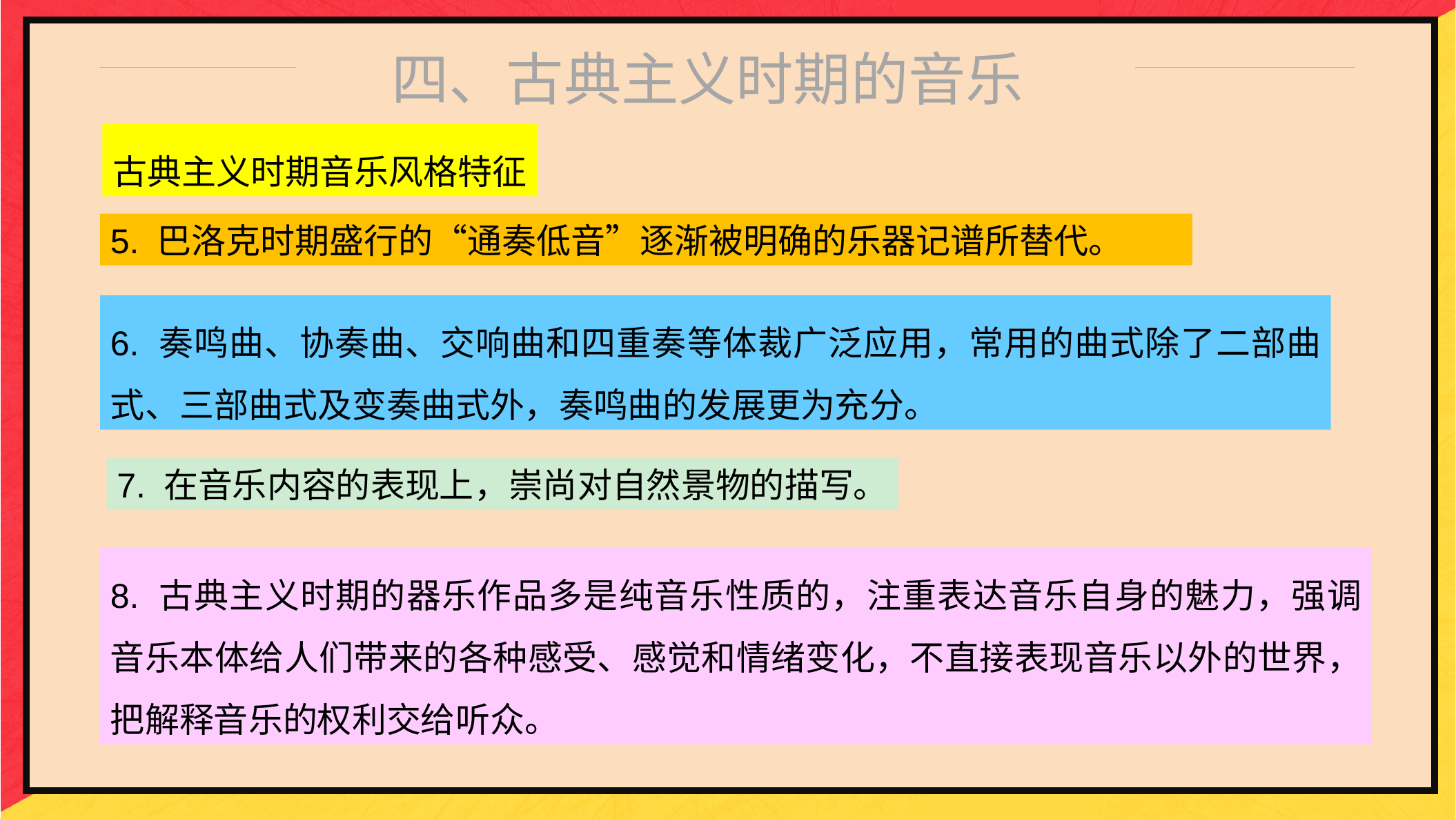

四、古典主义时期的音乐
古典主义时期音乐风格特征
5. 巴洛克时期盛行的“通奏低音”逐渐被明确的乐器记谱所替代。
6. 奏鸣曲、协奏曲、交响曲和四重奏等体裁广泛应用，常用的曲式除了二部曲式、三部曲式及变奏曲式外，奏鸣曲的发展更为充分。
7. 在音乐内容的表现上，崇尚对自然景物的描写。
8. 古典主义时期的器乐作品多是纯音乐性质的，注重表达音乐自身的魅力，强调音乐本体给人们带来的各种感受、感觉和情绪变化，不直接表现音乐以外的世界，把解释音乐的权利交给听众。